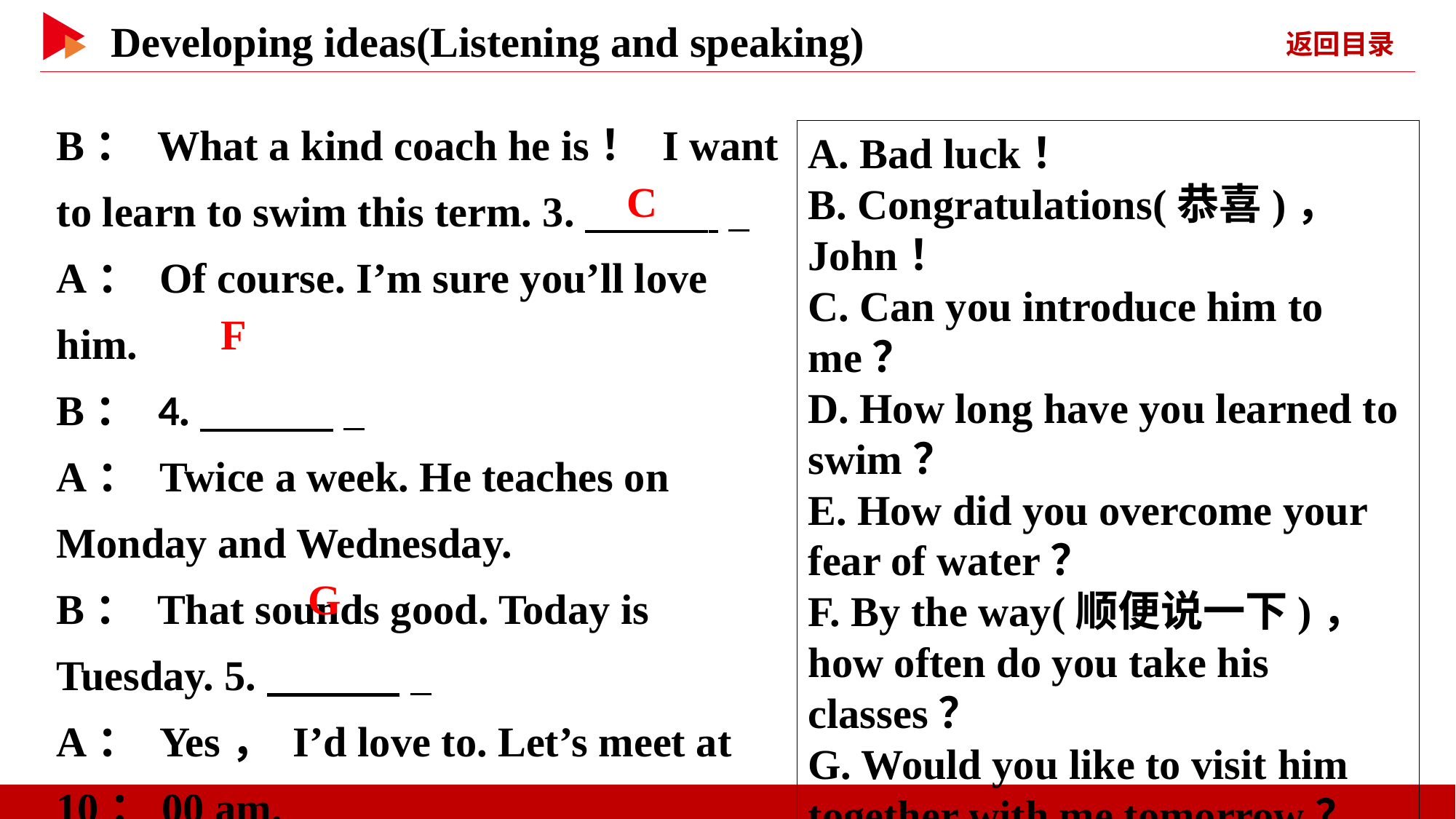

B： What a kind coach he is！ I want to learn to swim this term. 3.　  　   _
A： Of course. I’m sure you’ll love him.
B： 4.　  　   _
A： Twice a week. He teaches on Monday and Wednesday.
B： That sounds good. Today is Tuesday. 5.　  　   _
A： Yes， I’d love to. Let’s meet at 10：00 am.
A. Bad luck！
B. Congratulations(恭喜)， John！
C. Can you introduce him to me？
D. How long have you learned to swim？
E. How did you overcome your fear of water？
F. By the way(顺便说一下)， how often do you take his classes？
G. Would you like to visit him together with me tomorrow？
　C
　F
　G